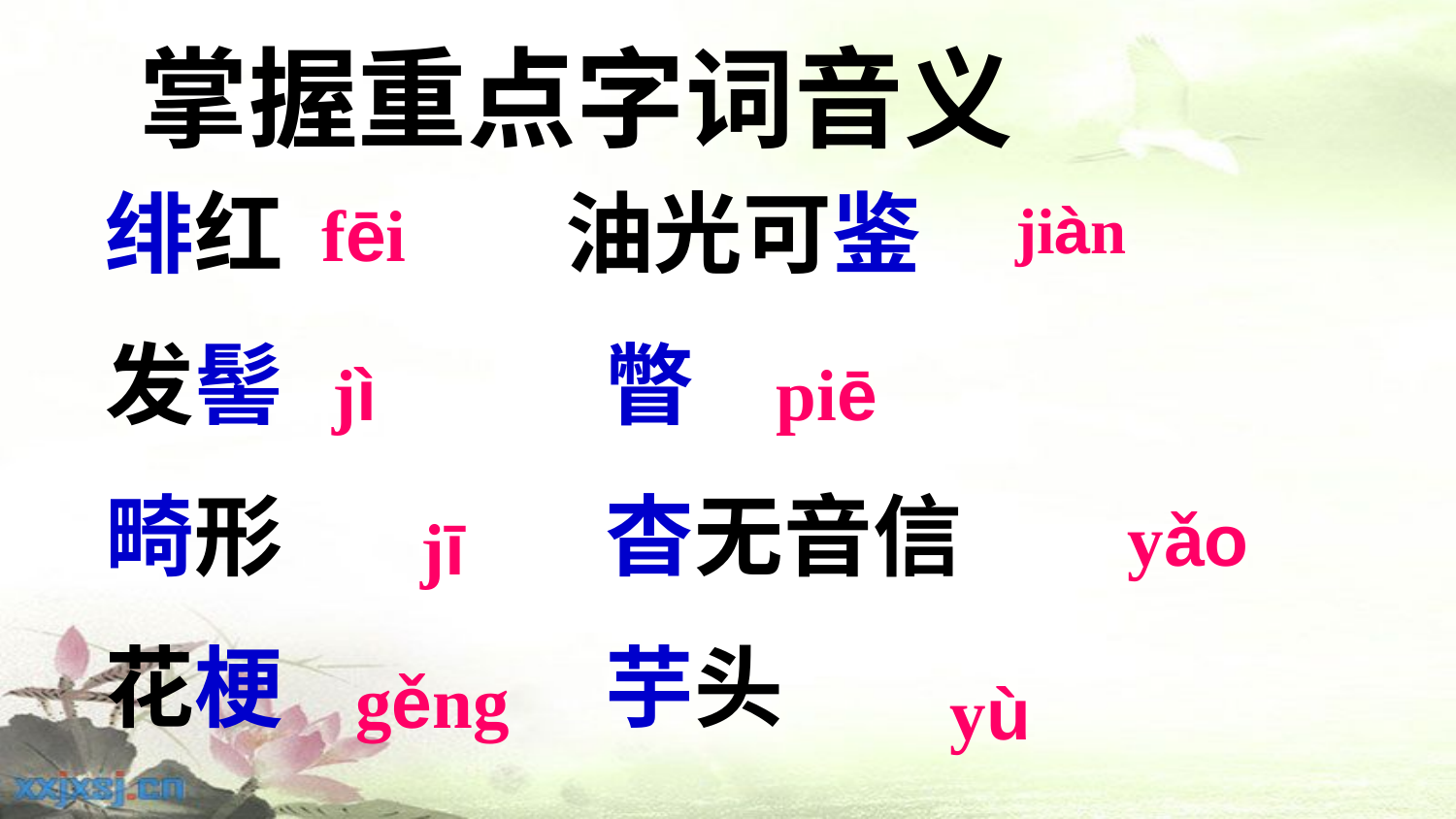

掌握重点字词音义

绯红              油光可鉴
发髻                瞥
畸形                杳无音信
花梗                芋头
fēi
jiàn
jì
piē
 yǎo
jī
gěng
yù